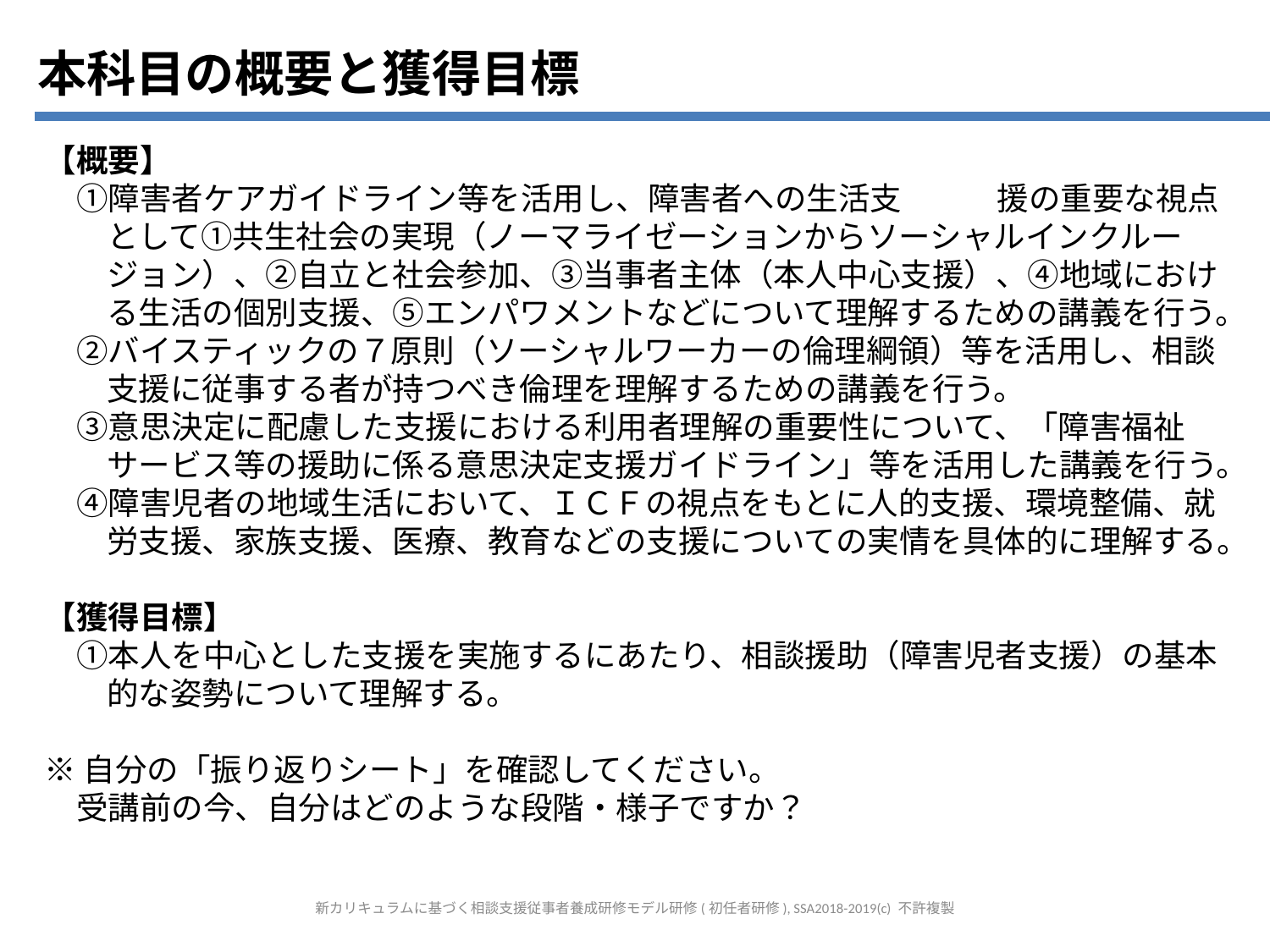

本科目の概要と獲得目標
【概要】
　①障害者ケアガイドライン等を活用し、障害者への生活支　　　援の重要な視点として①共生社会の実現（ノーマライゼーションからソーシャルインクルージョン）、②自立と社会参加、③当事者主体（本人中心支援）、④地域における生活の個別支援、⑤エンパワメントなどについて理解するための講義を行う。
　②バイスティックの７原則（ソーシャルワーカーの倫理綱領）等を活用し、相談支援に従事する者が持つべき倫理を理解するための講義を行う。
　③意思決定に配慮した支援における利用者理解の重要性について、「障害福祉サービス等の援助に係る意思決定支援ガイドライン」等を活用した講義を行う。
　④障害児者の地域生活において、ＩＣＦの視点をもとに人的支援、環境整備、就労支援、家族支援、医療、教育などの支援についての実情を具体的に理解する。

【獲得目標】
　①本人を中心とした支援を実施するにあたり、相談援助（障害児者支援）の基本的な姿勢について理解する。

※自分の「振り返りシート」を確認してください。
　受講前の今、自分はどのような段階・様子ですか？
新カリキュラムに基づく相談支援従事者養成研修モデル研修(初任者研修), SSA2018-2019(c) 不許複製